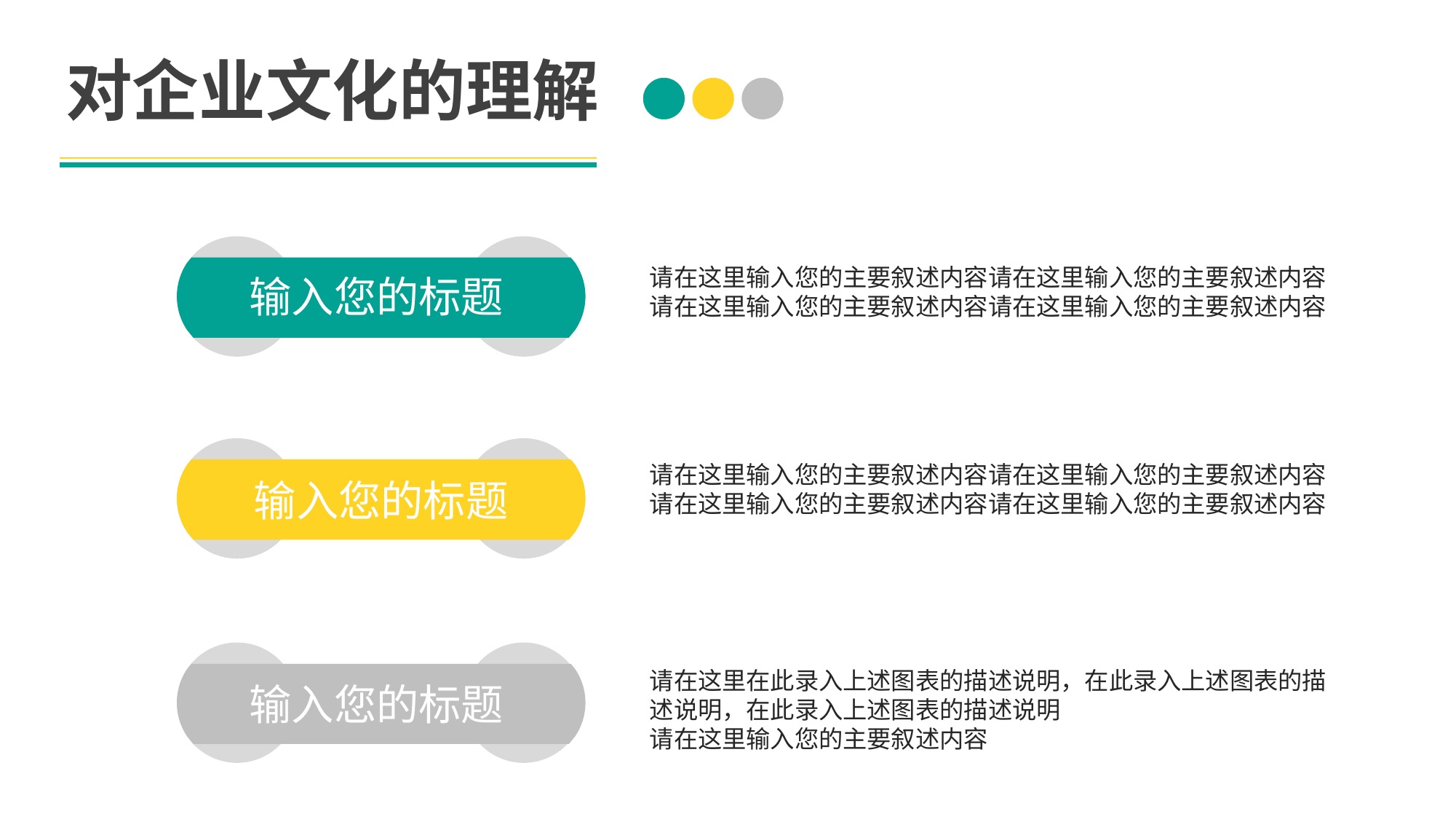

对企业文化的理解

输入您的标题
请在这里输入您的主要叙述内容请在这里输入您的主要叙述内容
请在这里输入您的主要叙述内容请在这里输入您的主要叙述内容

输入您的标题
请在这里输入您的主要叙述内容请在这里输入您的主要叙述内容
请在这里输入您的主要叙述内容请在这里输入您的主要叙述内容

输入您的标题
请在这里在此录入上述图表的描述说明，在此录入上述图表的描
述说明，在此录入上述图表的描述说明
请在这里输入您的主要叙述内容